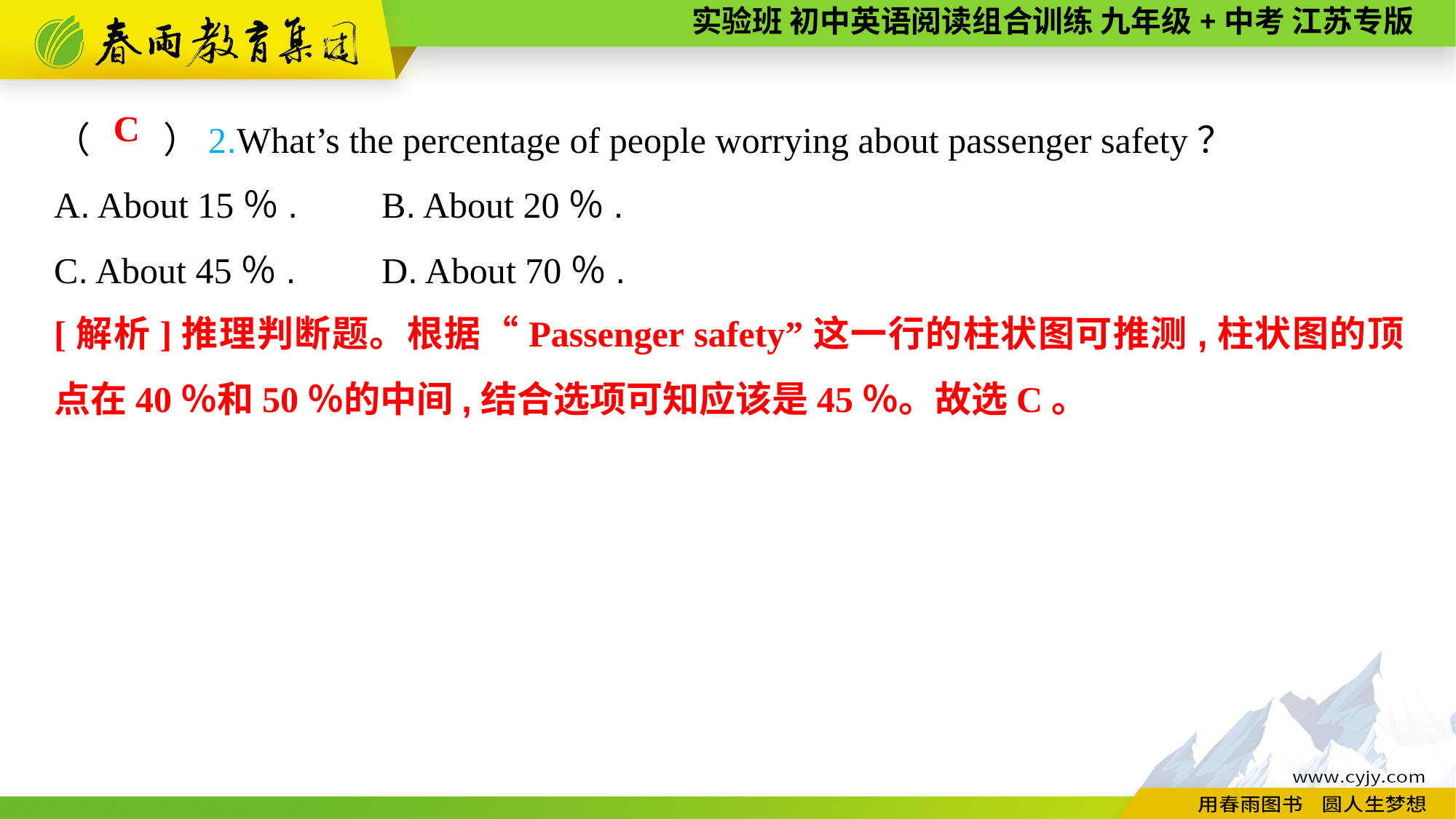

（　　）2.What’s the percentage of people worrying about passenger safety？
A. About 15％.	B. About 20％.
C. About 45％.	D. About 70％.
C
[解析]推理判断题。根据“Passenger safety”这一行的柱状图可推测,柱状图的顶点在40％和50％的中间,结合选项可知应该是45％。故选C。